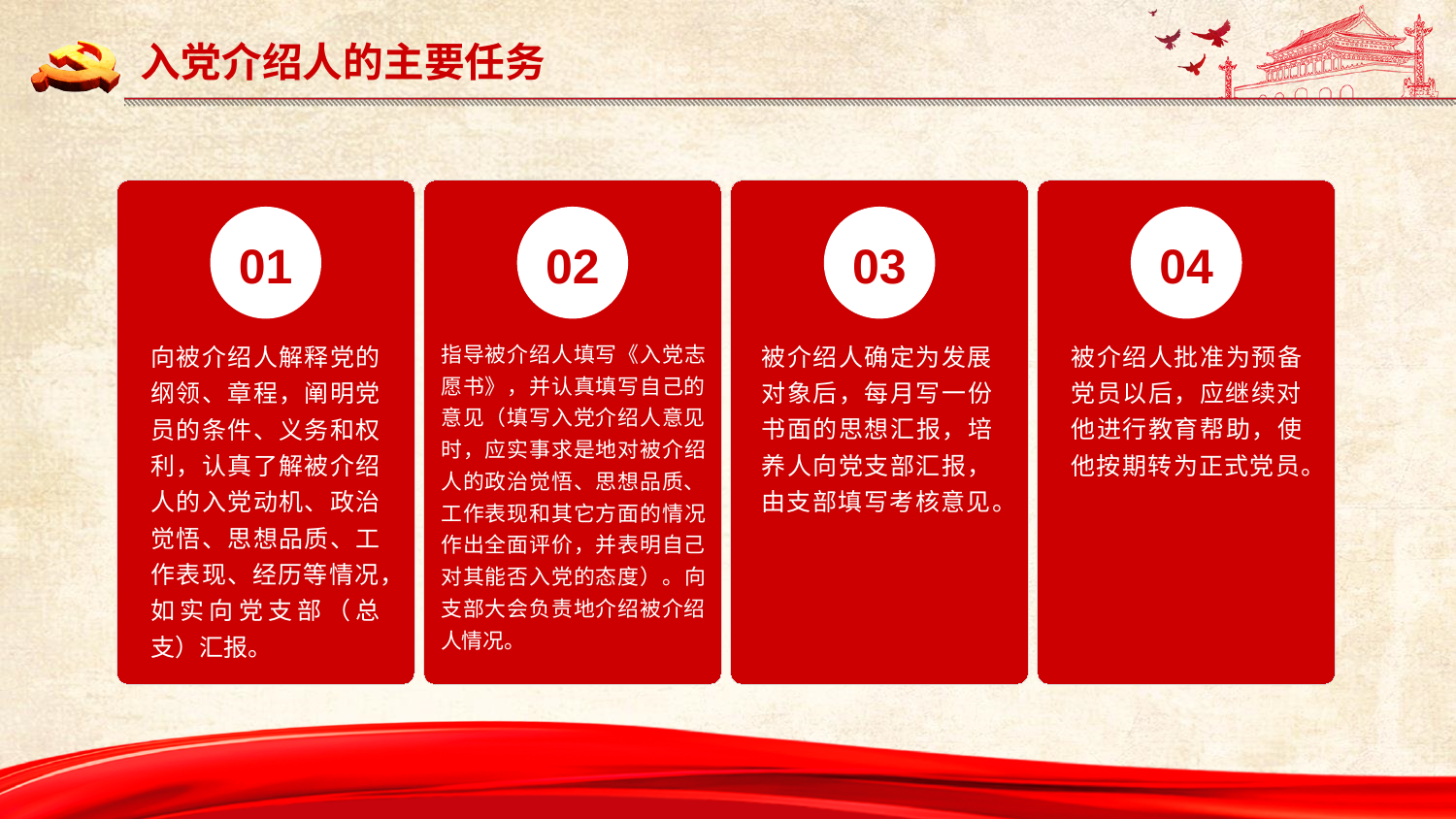

入党介绍人的主要任务

01

02

03

04
向被介绍人解释党的纲领、章程，阐明党员的条件、义务和权利，认真了解被介绍人的入党动机、政治觉悟、思想品质、工作表现、经历等情况，
如实向党支部（总支）汇报。
指导被介绍人填写《入党志愿书》，并认真填写自己的意见（填写入党介绍人意见时，应实事求是地对被介绍人的政治觉悟、思想品质、工作表现和其它方面的情况作出全面评价，并表明自己对其能否入党的态度）。向支部大会负责地介绍被介绍人情况。
被介绍人确定为发展对象后，每月写一份书面的思想汇报，培养人向党支部汇报，由支部填写考核意见。
被介绍人批准为预备党员以后，应继续对他进行教育帮助，使他按期转为正式党员。